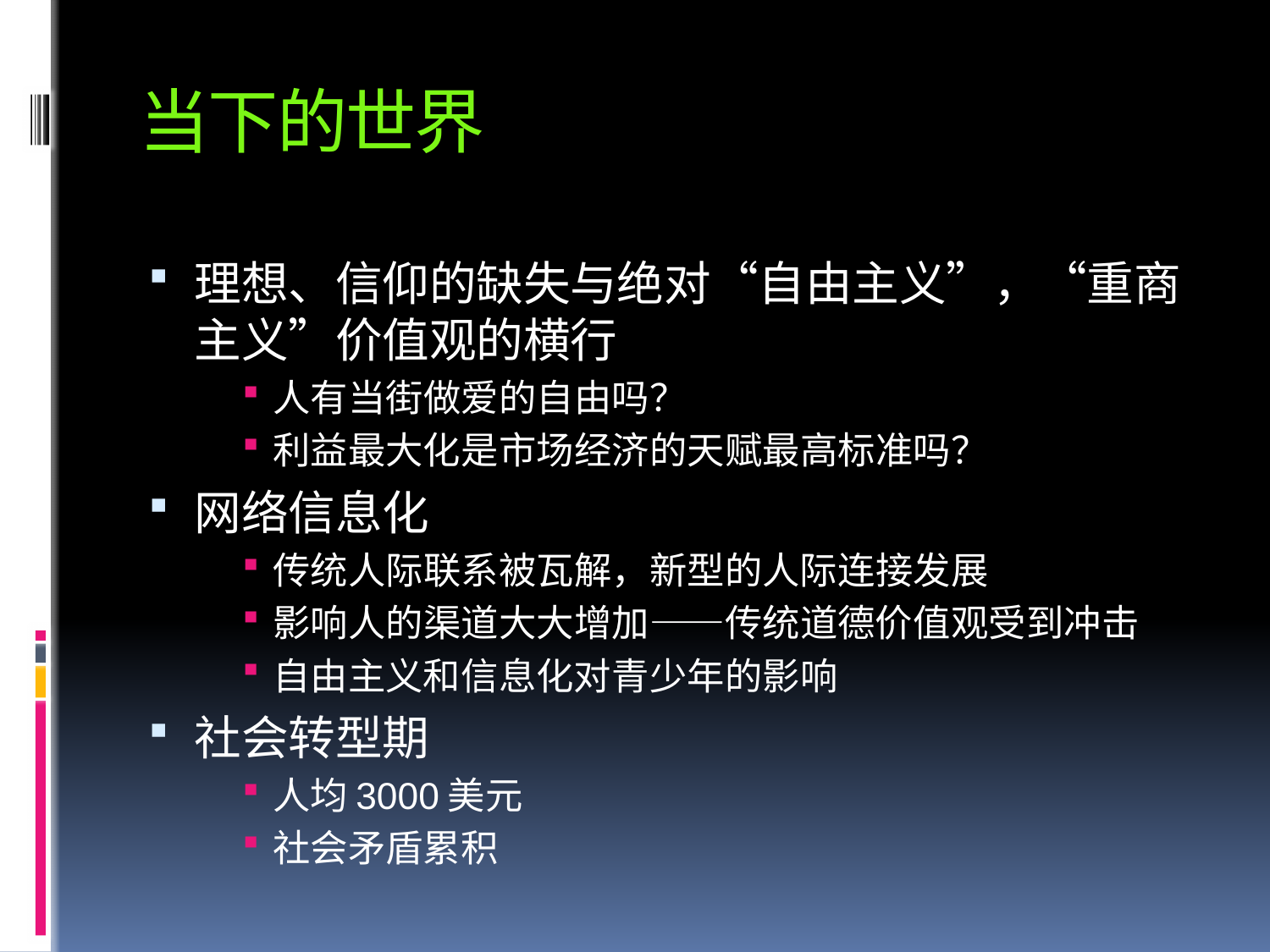

# 当下的世界
理想、信仰的缺失与绝对“自由主义”，“重商主义”价值观的横行
人有当街做爱的自由吗？
利益最大化是市场经济的天赋最高标准吗？
网络信息化
传统人际联系被瓦解，新型的人际连接发展
影响人的渠道大大增加——传统道德价值观受到冲击
自由主义和信息化对青少年的影响
社会转型期
人均3000美元
社会矛盾累积